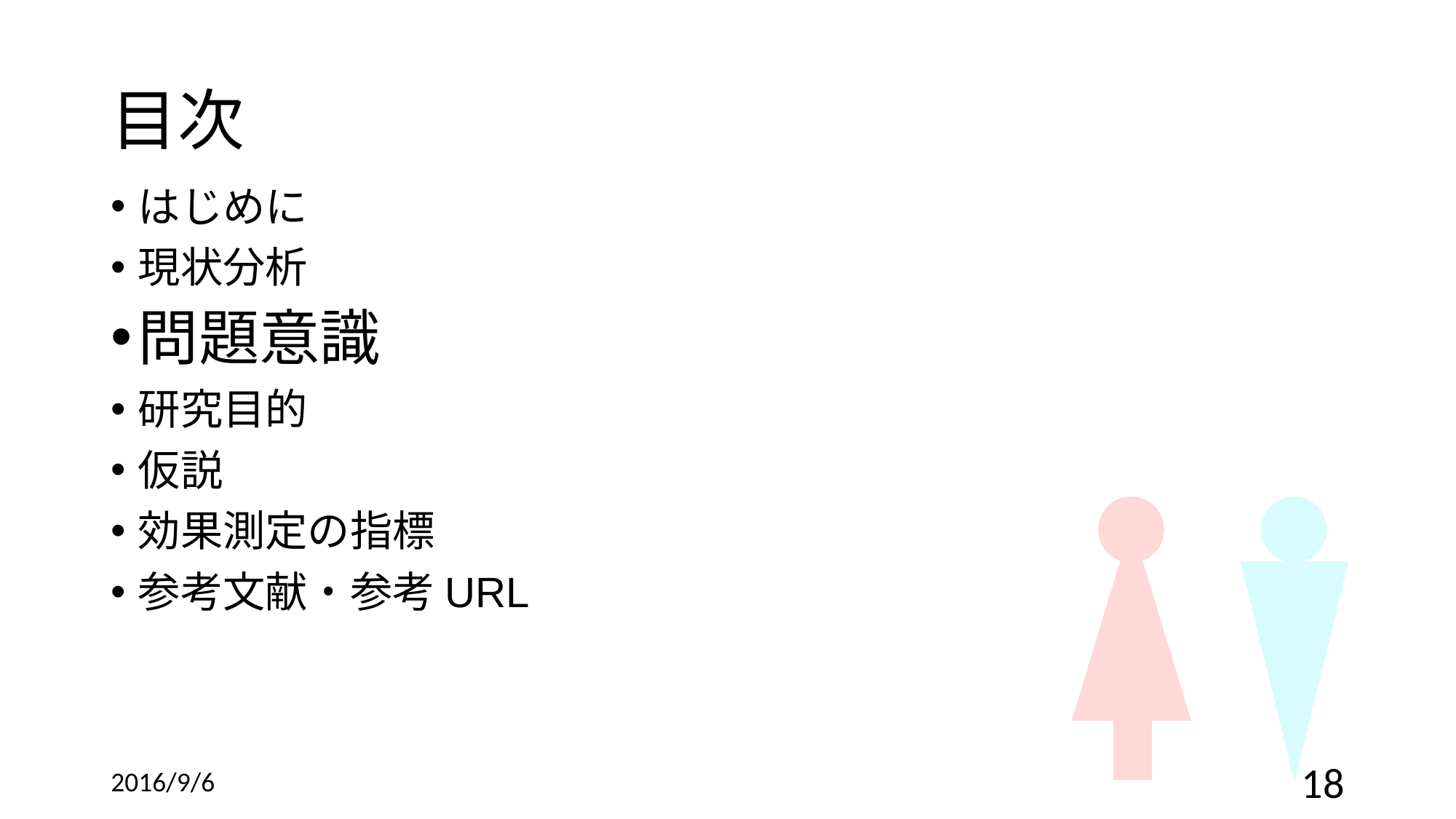

# 目次
はじめに
現状分析
問題意識
研究目的
仮説
効果測定の指標
参考文献・参考URL
2016/9/6
18